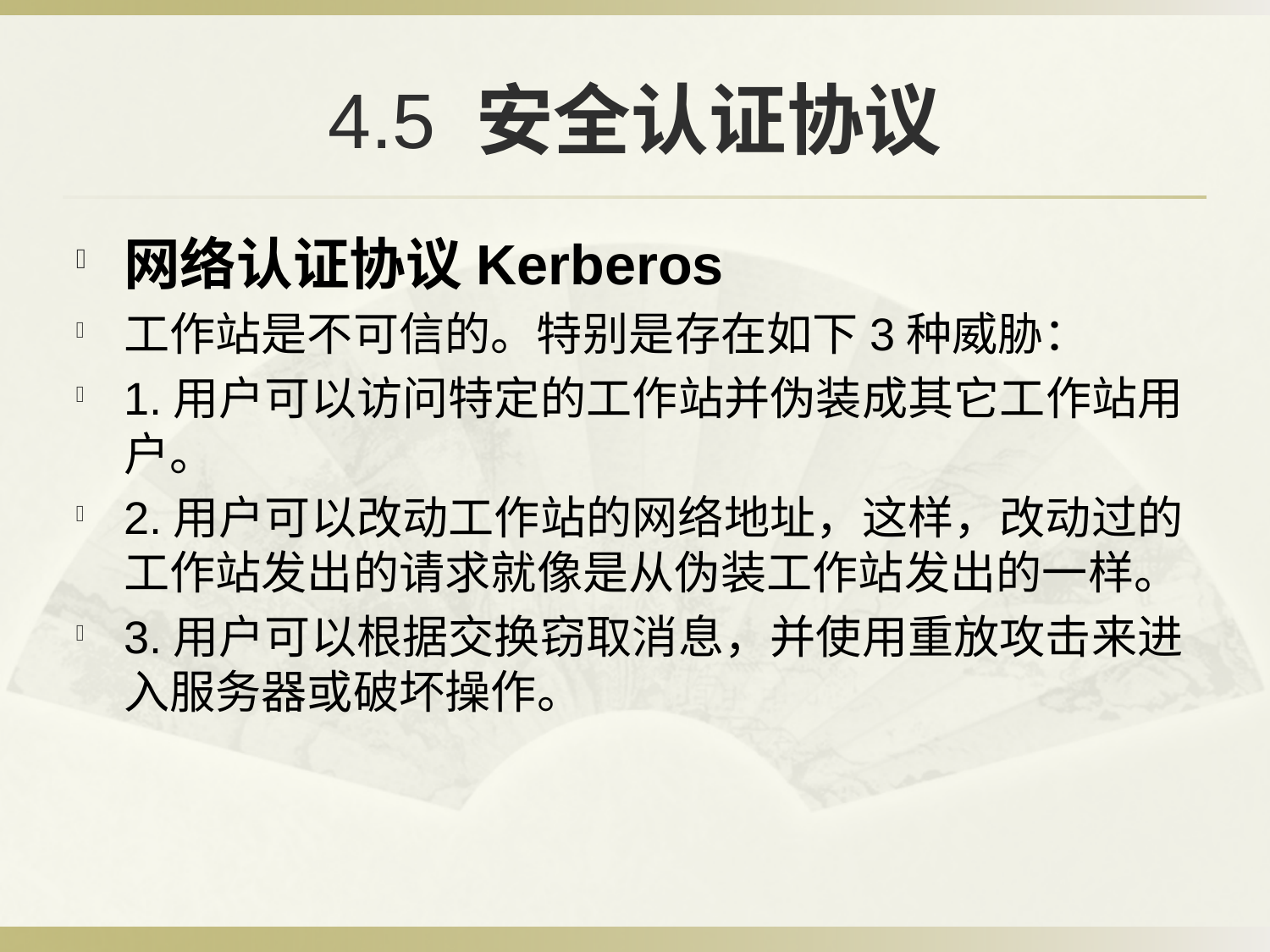

# 4.5 安全认证协议
网络认证协议Kerberos
工作站是不可信的。特别是存在如下3种威胁：
1.用户可以访问特定的工作站并伪装成其它工作站用户。
2.用户可以改动工作站的网络地址，这样，改动过的工作站发出的请求就像是从伪装工作站发出的一样。
3.用户可以根据交换窃取消息，并使用重放攻击来进入服务器或破坏操作。